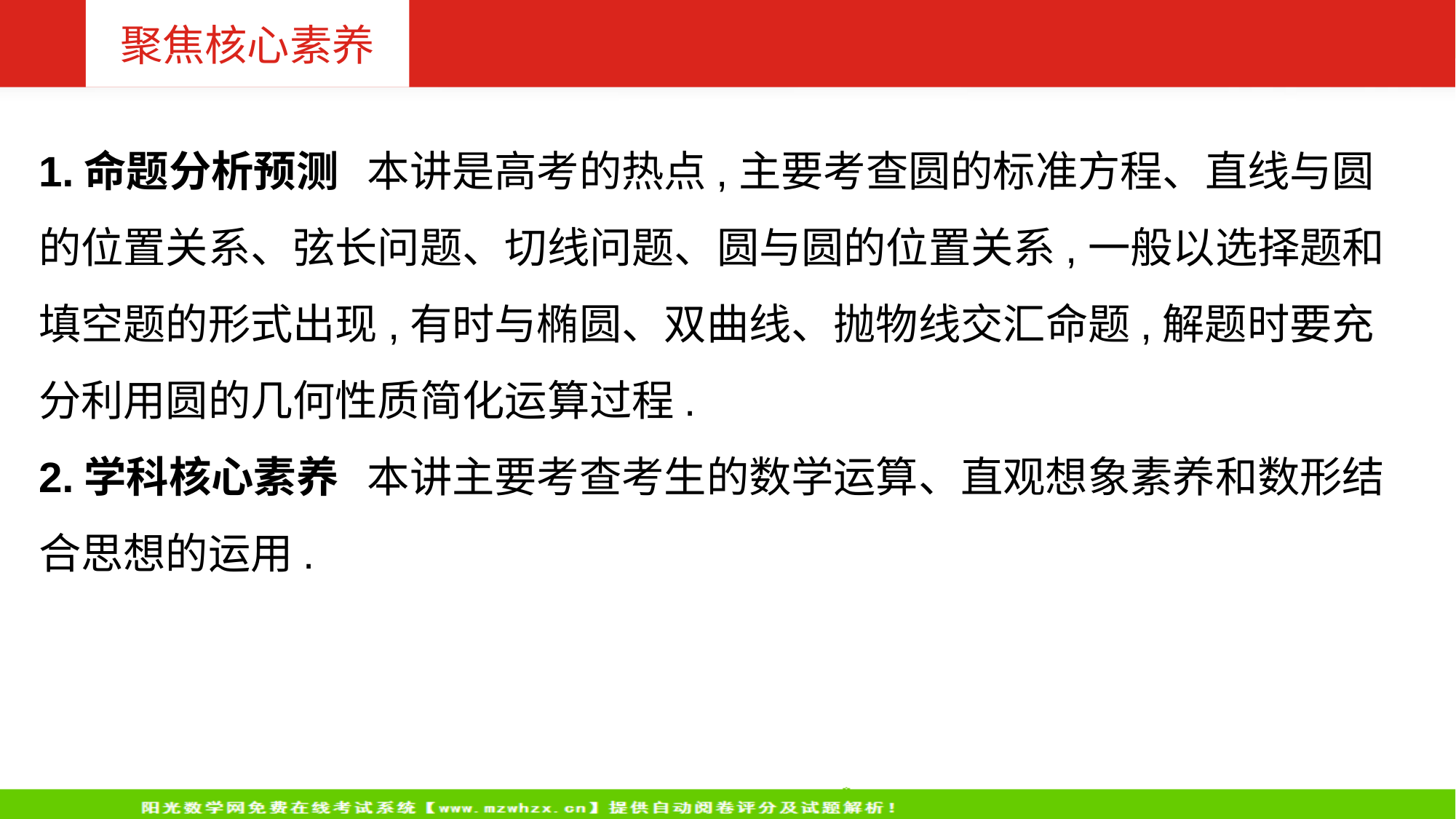

聚焦核心素养
1.命题分析预测   本讲是高考的热点,主要考查圆的标准方程、直线与圆的位置关系、弦长问题、切线问题、圆与圆的位置关系,一般以选择题和填空题的形式出现,有时与椭圆、双曲线、抛物线交汇命题,解题时要充分利用圆的几何性质简化运算过程.
2.学科核心素养   本讲主要考查考生的数学运算、直观想象素养和数形结合思想的运用.